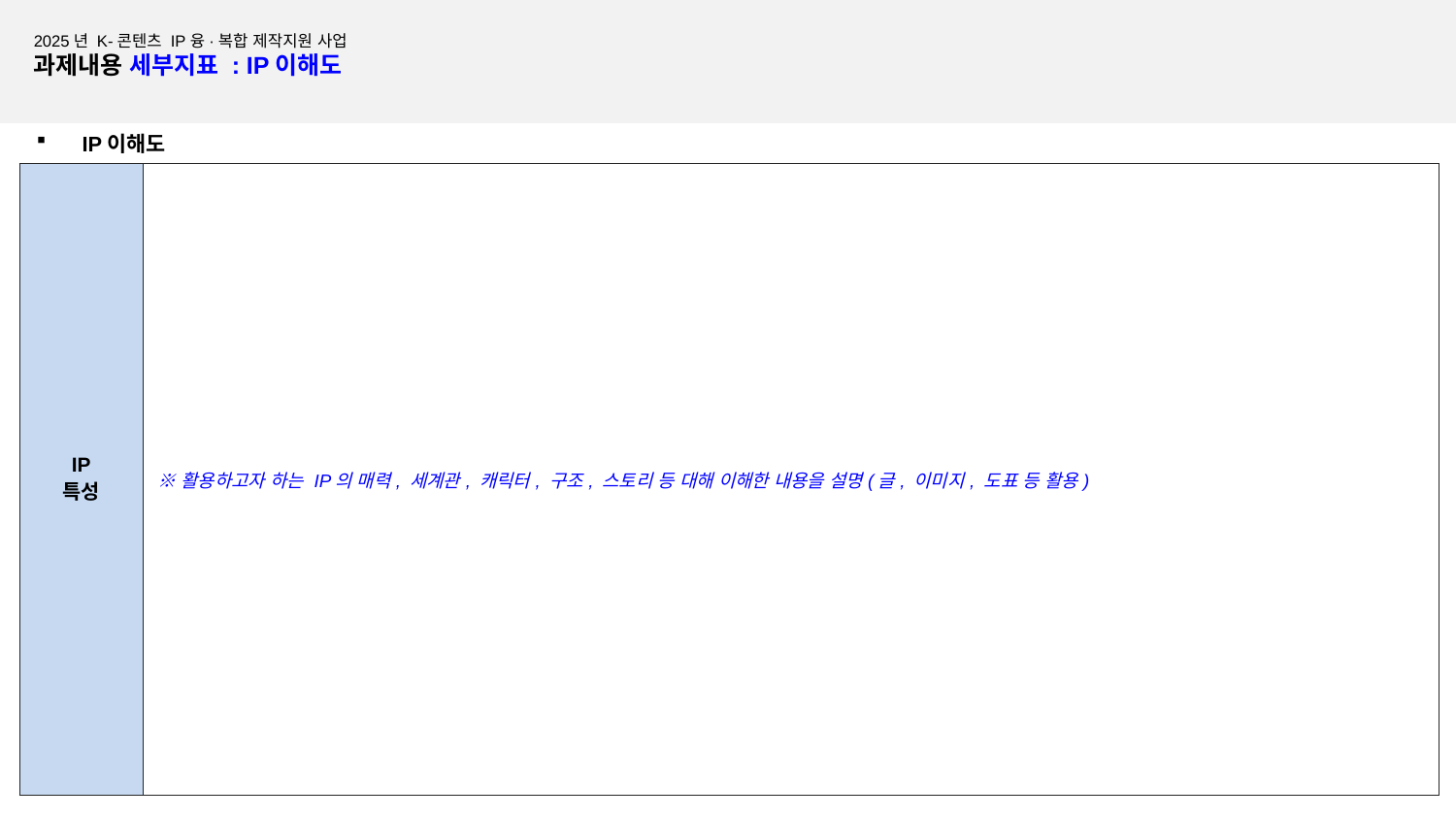

작성요령(삭제 후 제출)

1. 이 페이지부터는 칸이 부족할 경우 슬라이드 추가하여 작성 가능
(단, 발표자료임을 고려하여 적정양만 작성)

2. 평가지표(심사위원들의 평가기준)를 참고하여 작성

3. 작성가이드(파랑 및 붉은 글씨)는 모두 삭제 후 작성
2025년 K-콘텐츠 IP융·복합 제작지원 사업
과제내용 세부지표 : IP이해도
IP이해도
| IP 특성 | ※활용하고자 하는 IP의 매력, 세계관, 캐릭터, 구조, 스토리 등 대해 이해한 내용을 설명(글, 이미지, 도표 등 활용) |
| --- | --- |